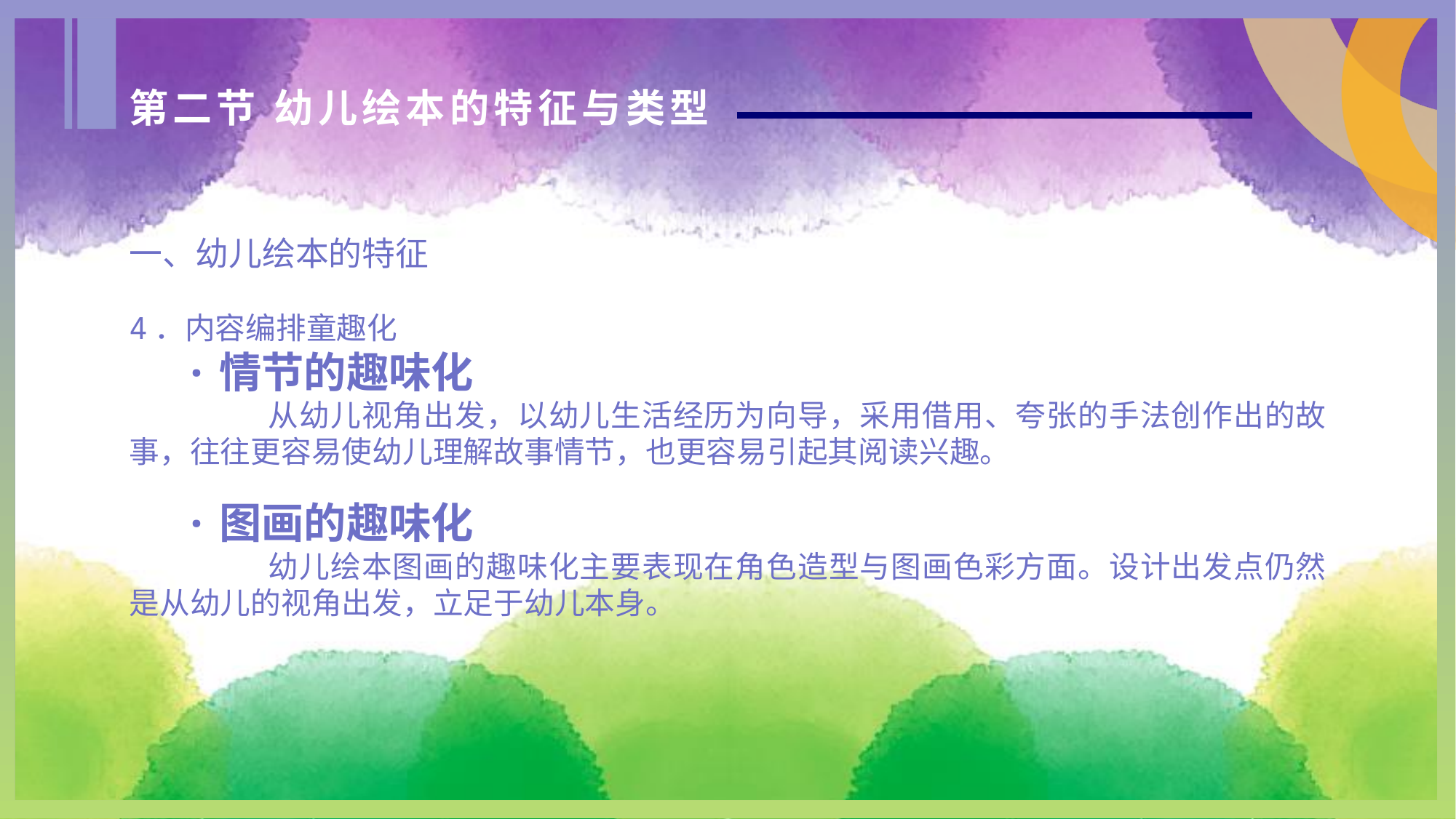

第二节 幼儿绘本的特征与类型
一、幼儿绘本的特征

4．内容编排童趣化
·情节的趣味化
从幼儿视角出发，以幼儿生活经历为向导，采用借用、夸张的手法创作出的故事，往往更容易使幼儿理解故事情节，也更容易引起其阅读兴趣。
·图画的趣味化
幼儿绘本图画的趣味化主要表现在角色造型与图画色彩方面。设计出发点仍然是从幼儿的视角出发，立足于幼儿本身。